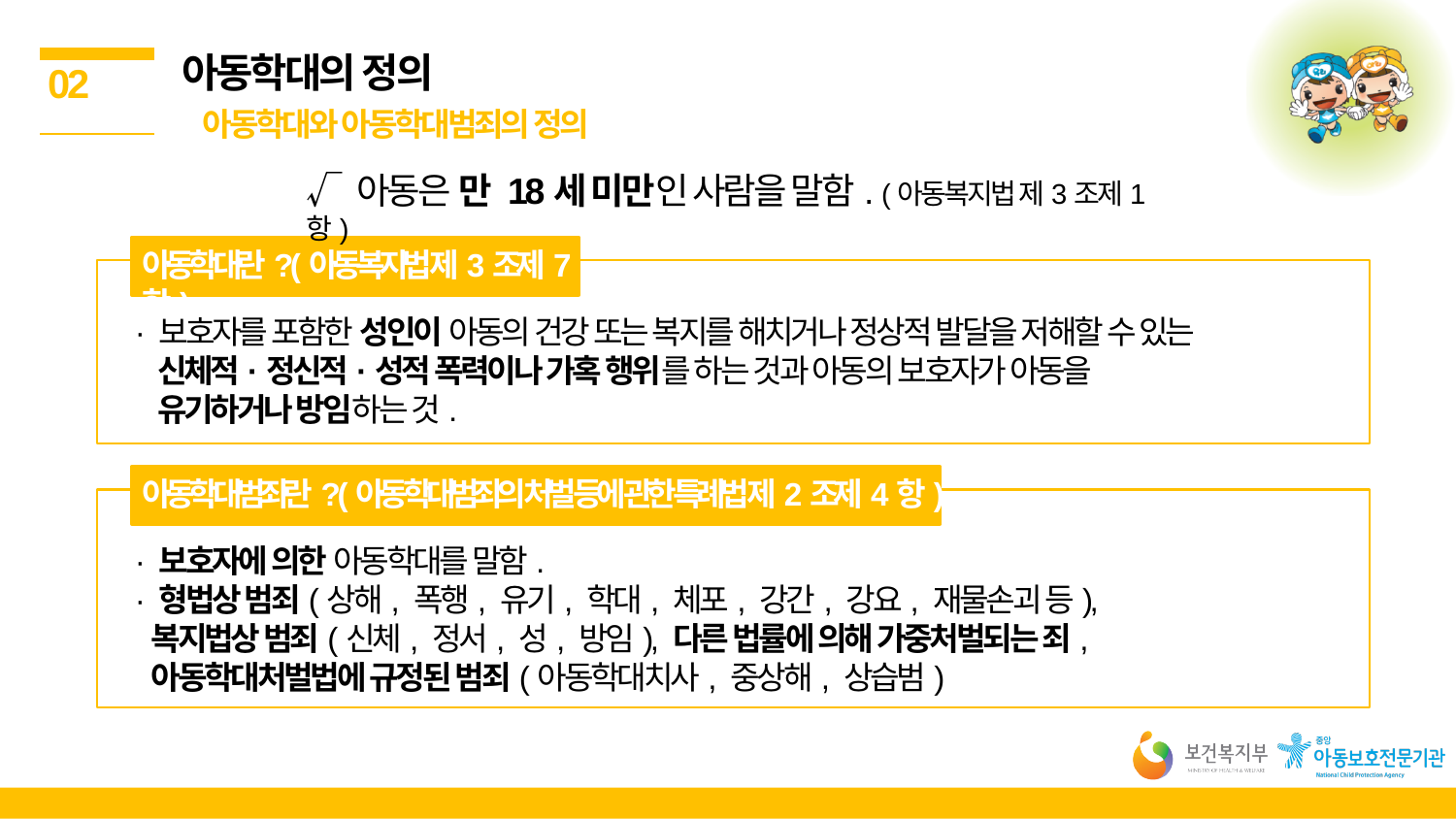

아동학대의 정의
 아동학대와 아동학대범죄의 정의
02
√ 아동은 만 18세 미만인 사람을 말함. (아동복지법 제3조제1항)
아동학대란? (아동복지법 제3조제7항)

· 보호자를 포함한 성인이 아동의 건강 또는 복지를 해치거나 정상적 발달을 저해할 수 있는
  신체적·정신적·성적 폭력이나 가혹 행위를 하는 것과 아동의 보호자가 아동을
  유기하거나 방임하는 것.
아동학대범죄란? (아동학대범죄의 처벌 등에 관한 특례법 제2조제4항)

· 보호자에 의한 아동학대를 말함.
· 형법상 범죄(상해, 폭행, 유기, 학대, 체포, 강간, 강요, 재물손괴 등),
 복지법상 범죄(신체, 정서, 성, 방임), 다른 법률에 의해 가중처벌되는 죄,
 아동학대처벌법에 규정된 범죄(아동학대치사, 중상해, 상습범)